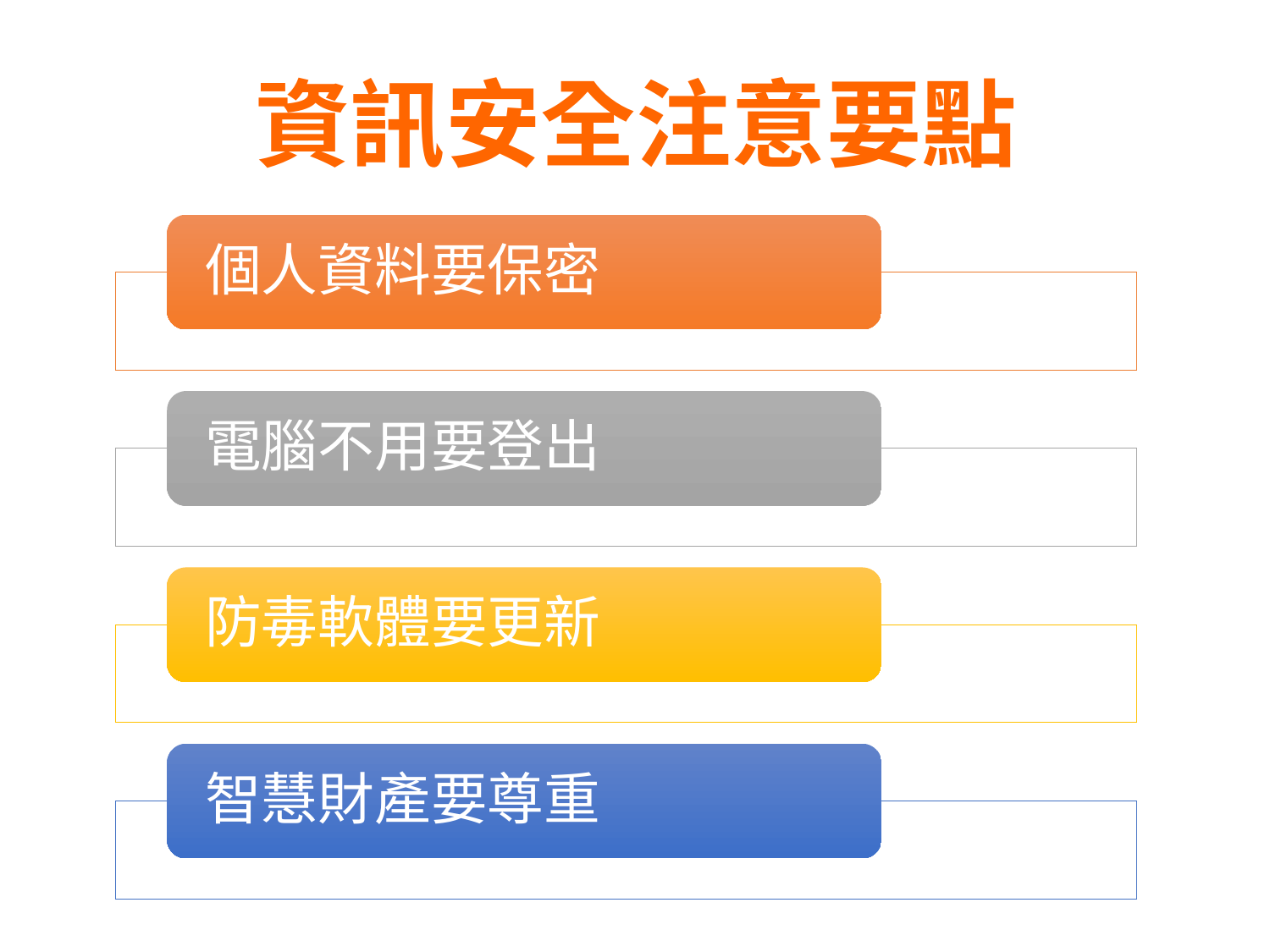

資訊安全注意要點
個人資料要保密
電腦不用要登出
防毒軟體要更新
智慧財產要尊重